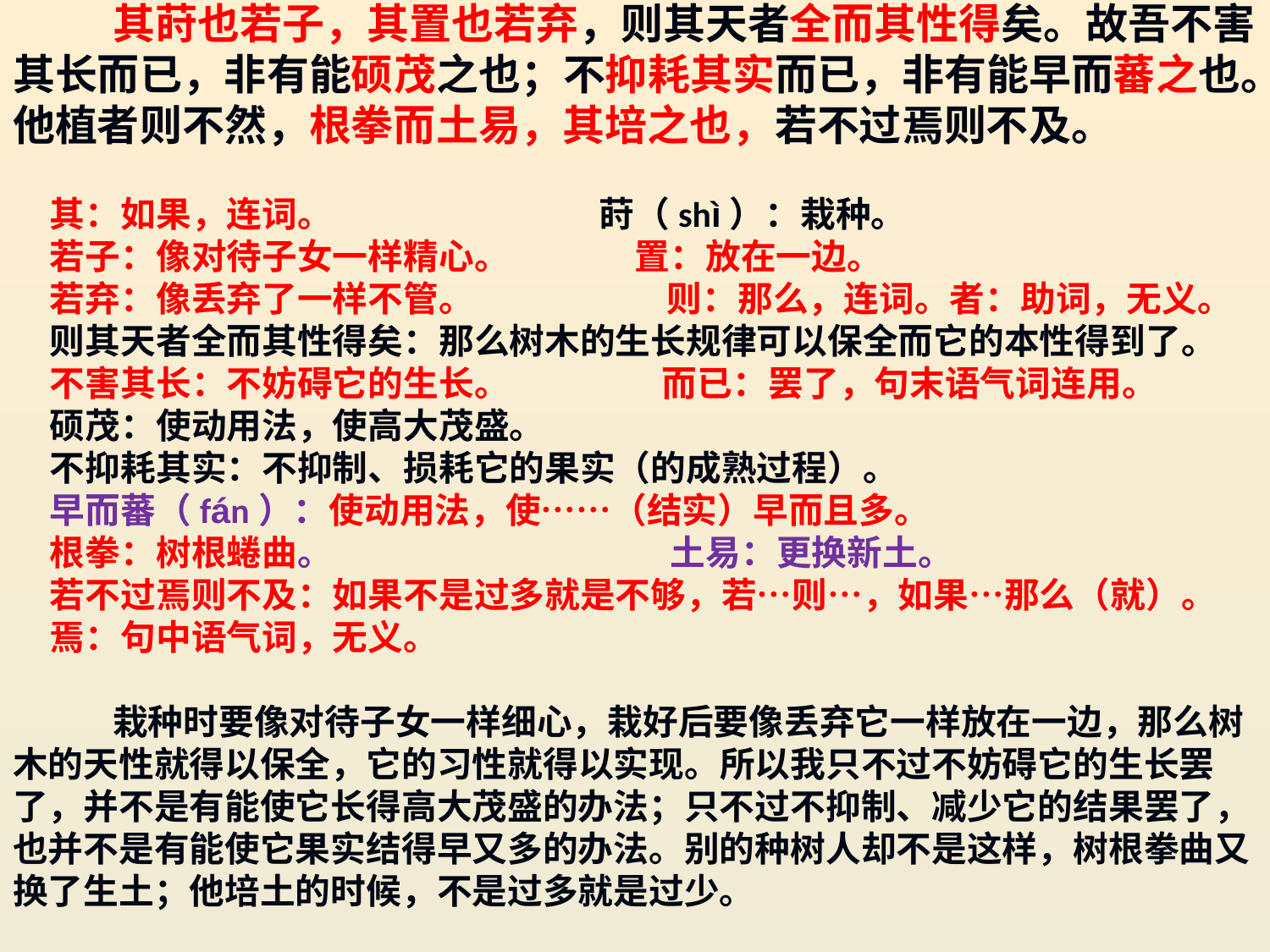

其莳也若子，其置也若弃，则其天者全而其性得矣。故吾不害其长而已，非有能硕茂之也；不抑耗其实而已，非有能早而蕃之也。他植者则不然，根拳而土易，其培之也，若不过焉则不及。

其：如果，连词。                                  莳（shì）：栽种。
若子：像对待子女一样精心。                置：放在一边。
若弃：像丢弃了一样不管。                        则：那么，连词。者：助词，无义。
则其天者全而其性得矣：那么树木的生长规律可以保全而它的本性得到了。
不害其长：不妨碍它的生长。                   而已：罢了，句末语气词连用。
硕茂：使动用法，使高大茂盛。
不抑耗其实：不抑制、损耗它的果实（的成熟过程）。
早而蕃（fán）：使动用法，使……（结实）早而且多。
根拳：树根蜷曲。                                          土易：更换新土。
若不过焉则不及：如果不是过多就是不够，若…则…，如果…那么（就）。
焉：句中语气词，无义。

栽种时要像对待子女一样细心，栽好后要像丢弃它一样放在一边，那么树木的天性就得以保全，它的习性就得以实现。所以我只不过不妨碍它的生长罢了，并不是有能使它长得高大茂盛的办法；只不过不抑制、减少它的结果罢了，也并不是有能使它果实结得早又多的办法。别的种树人却不是这样，树根拳曲又换了生土；他培土的时候，不是过多就是过少。